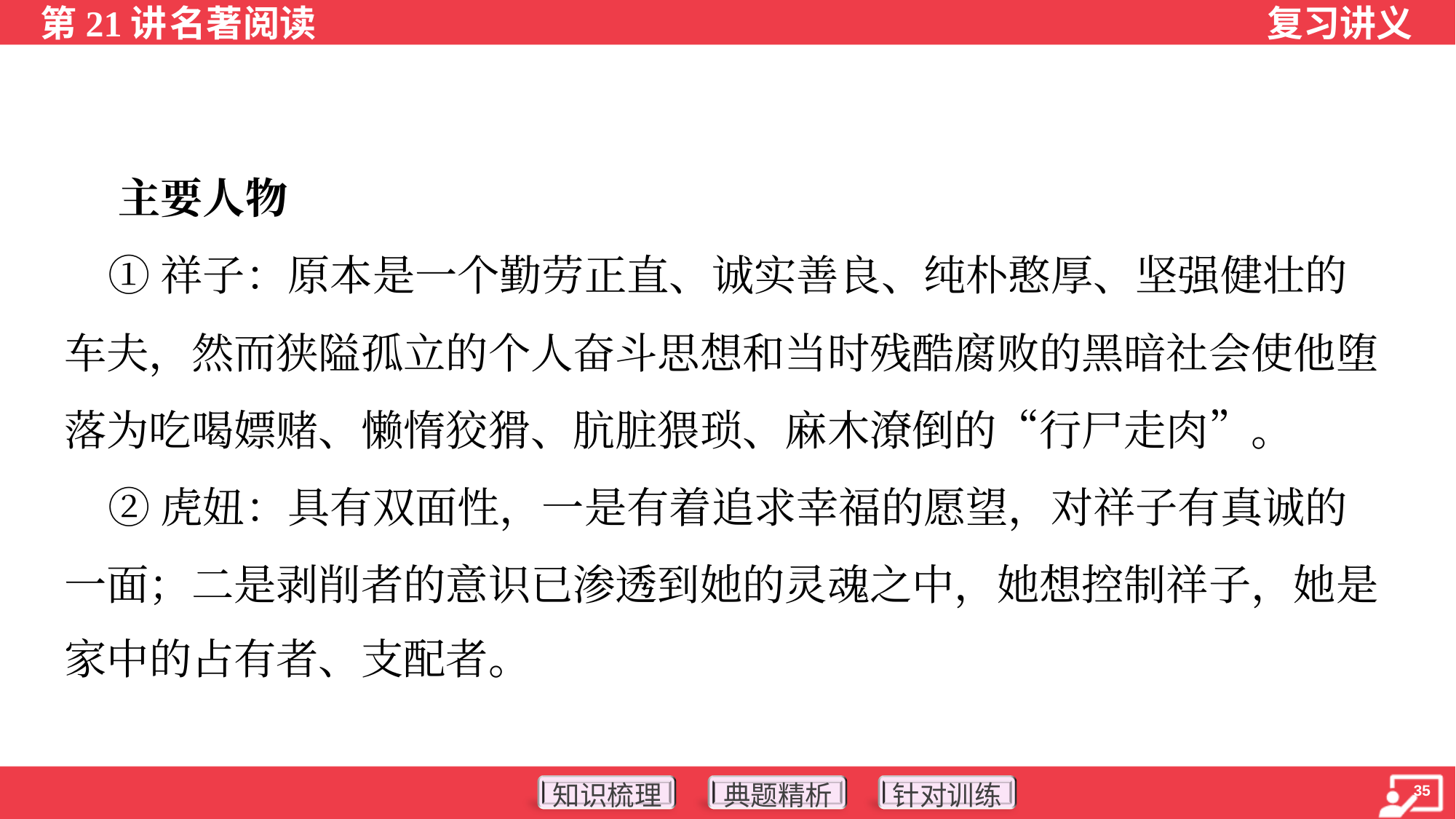

主要人物
    ①祥子：原本是一个勤劳正直、诚实善良、纯朴憨厚、坚强健壮的
车夫，然而狭隘孤立的个人奋斗思想和当时残酷腐败的黑暗社会使他堕
落为吃喝嫖赌、懒惰狡猾、肮脏猥琐、麻木潦倒的“行尸走肉”。
    ②虎妞：具有双面性，一是有着追求幸福的愿望，对祥子有真诚的
一面；二是剥削者的意识已渗透到她的灵魂之中，她想控制祥子，她是
家中的占有者、支配者。